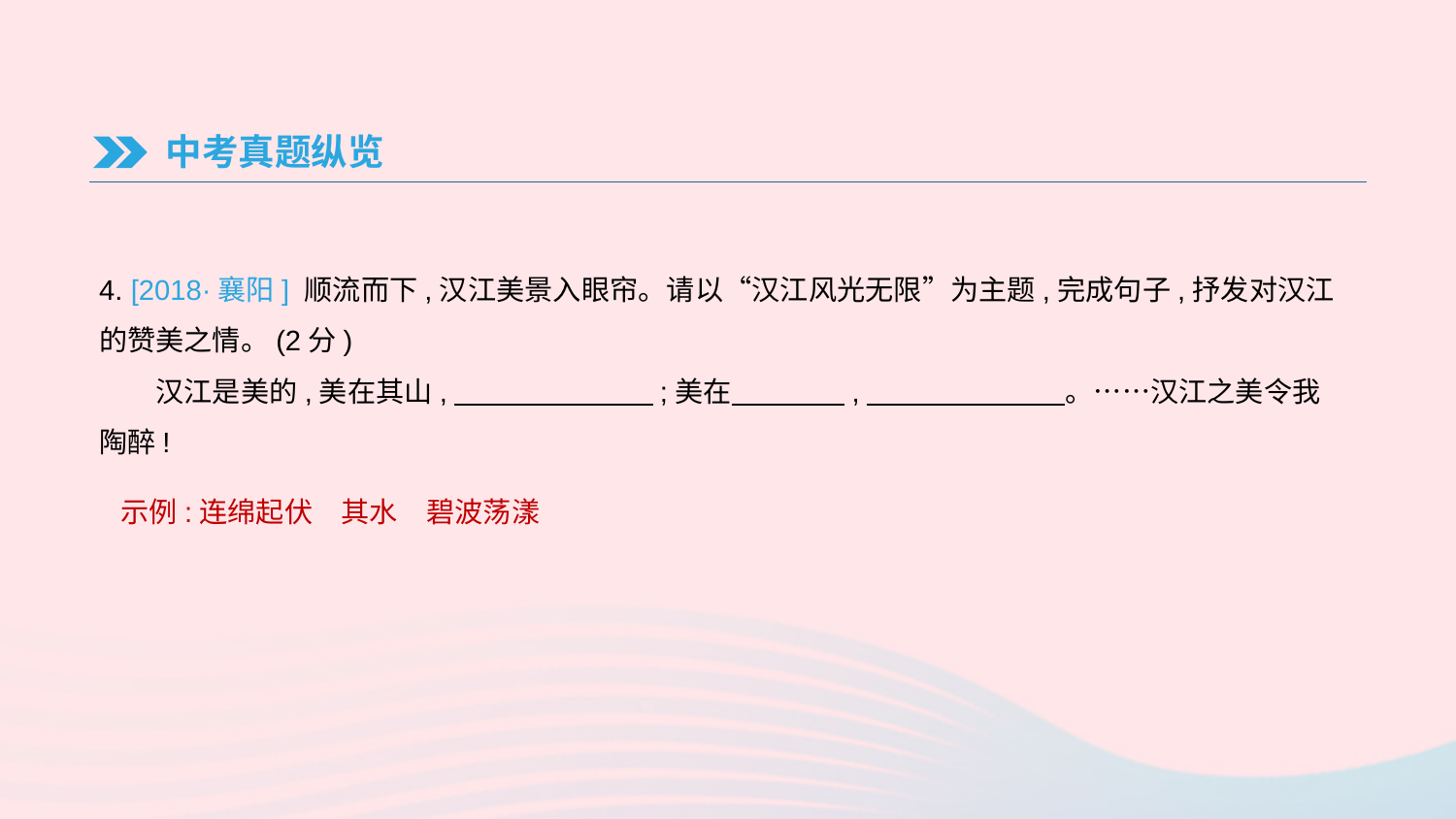

中考真题纵览

4. [2018·襄阳] 顺流而下,汉江美景入眼帘。请以“汉江风光无限”为主题,完成句子,抒发对汉江的赞美之情。(2分)
　　汉江是美的,美在其山,　　　　　　　;美在　　　　,　　　　　　　。……汉江之美令我陶醉!
示例:连绵起伏　其水　碧波荡漾